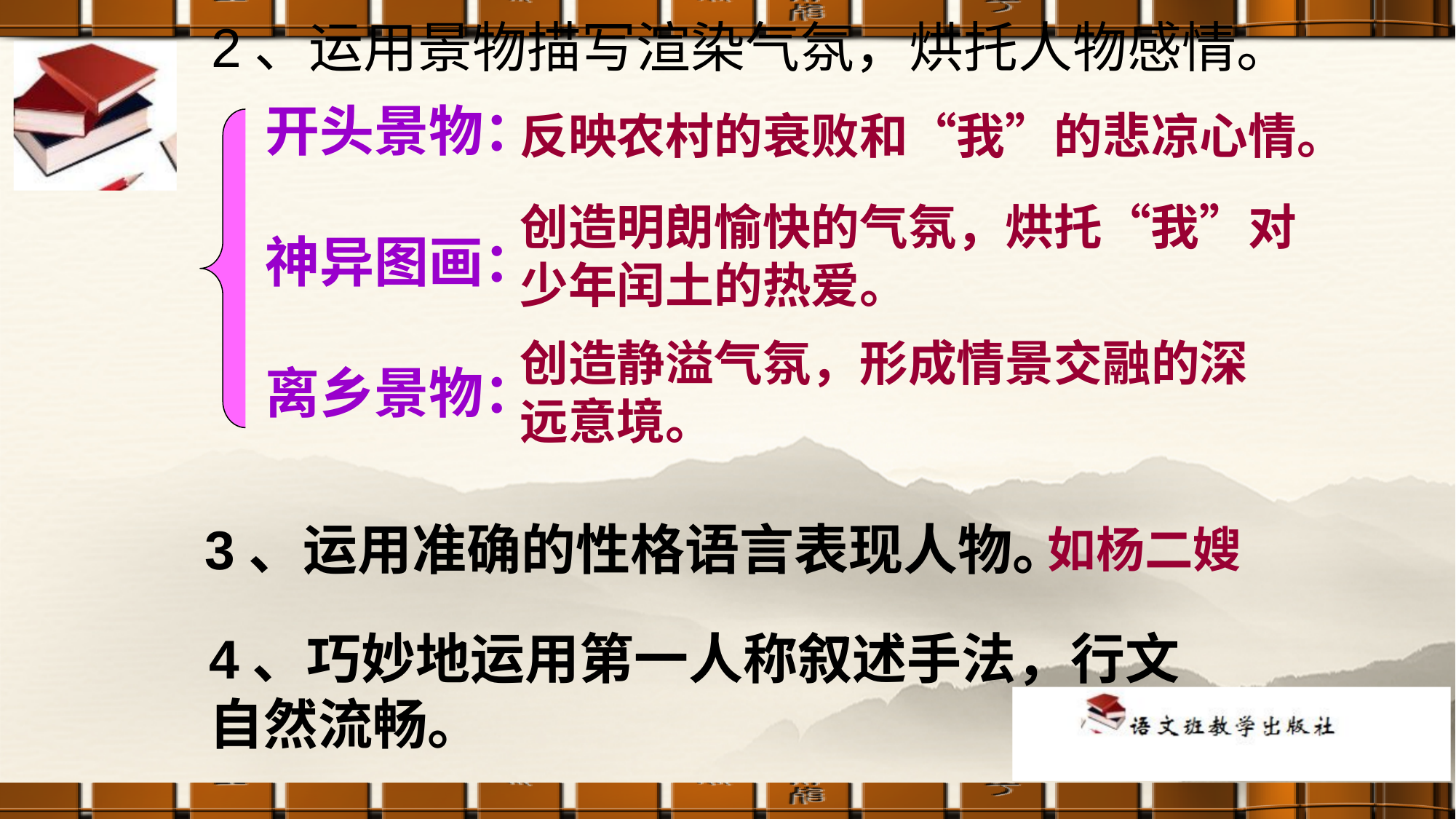

# 2、运用景物描写渲染气氛，烘托人物感情。
开头景物：

神异图画：

离乡景物：
反映农村的衰败和“我”的悲凉心情。

创造明朗愉快的气氛，烘托“我”对
少年闰土的热爱。
创造静溢气氛，形成情景交融的深
远意境。
3、运用准确的性格语言表现人物。
如杨二嫂
4、巧妙地运用第一人称叙述手法，行文自然流畅。